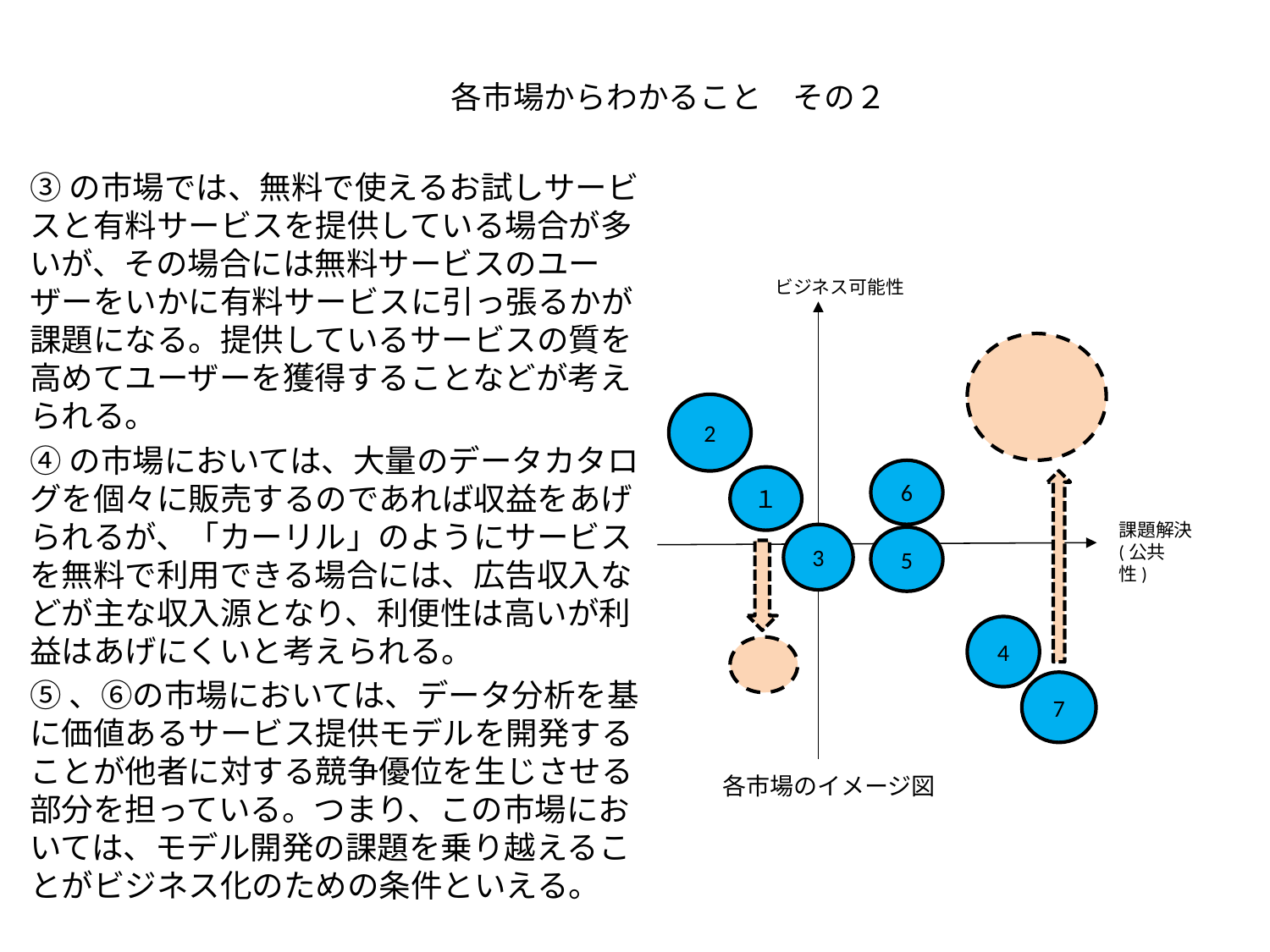

# 各市場からわかること　その２
③の市場では、無料で使えるお試しサービスと有料サービスを提供している場合が多いが、その場合には無料サービスのユーザーをいかに有料サービスに引っ張るかが課題になる。提供しているサービスの質を高めてユーザーを獲得することなどが考えられる。
④の市場においては、大量のデータカタログを個々に販売するのであれば収益をあげられるが、「カーリル」のようにサービスを無料で利用できる場合には、広告収入などが主な収入源となり、利便性は高いが利益はあげにくいと考えられる。
⑤、⑥の市場においては、データ分析を基に価値あるサービス提供モデルを開発することが他者に対する競争優位を生じさせる部分を担っている。つまり、この市場においては、モデル開発の課題を乗り越えることがビジネス化のための条件といえる。

ビジネス可能性

2
6
１

課題解決
(公共性)
3
5

4

7
各市場のイメージ図